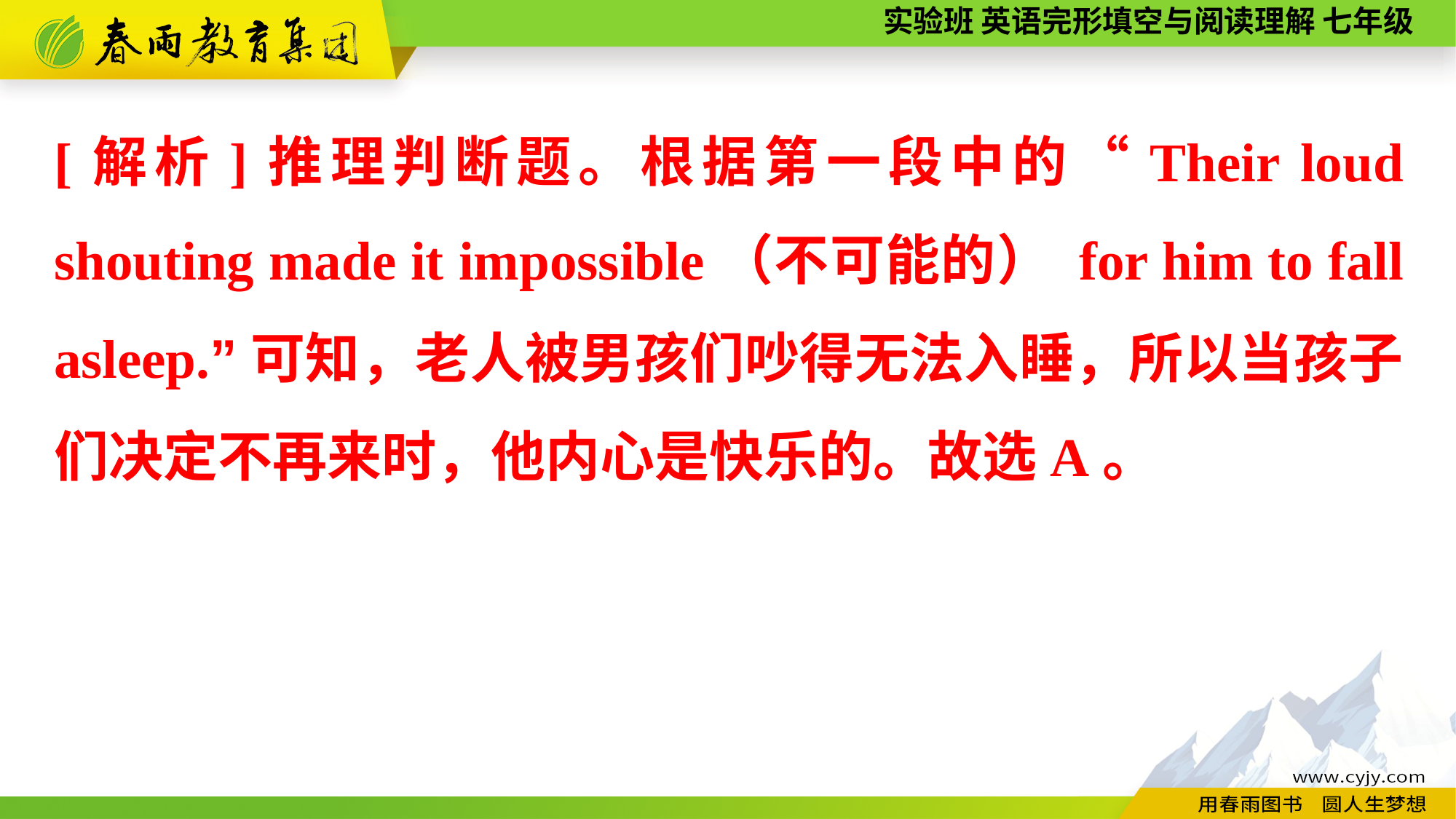

[解析]推理判断题。根据第一段中的“Their loud shouting made it impossible（不可能的） for him to fall asleep.”可知，老人被男孩们吵得无法入睡，所以当孩子们决定不再来时，他内心是快乐的。故选A。